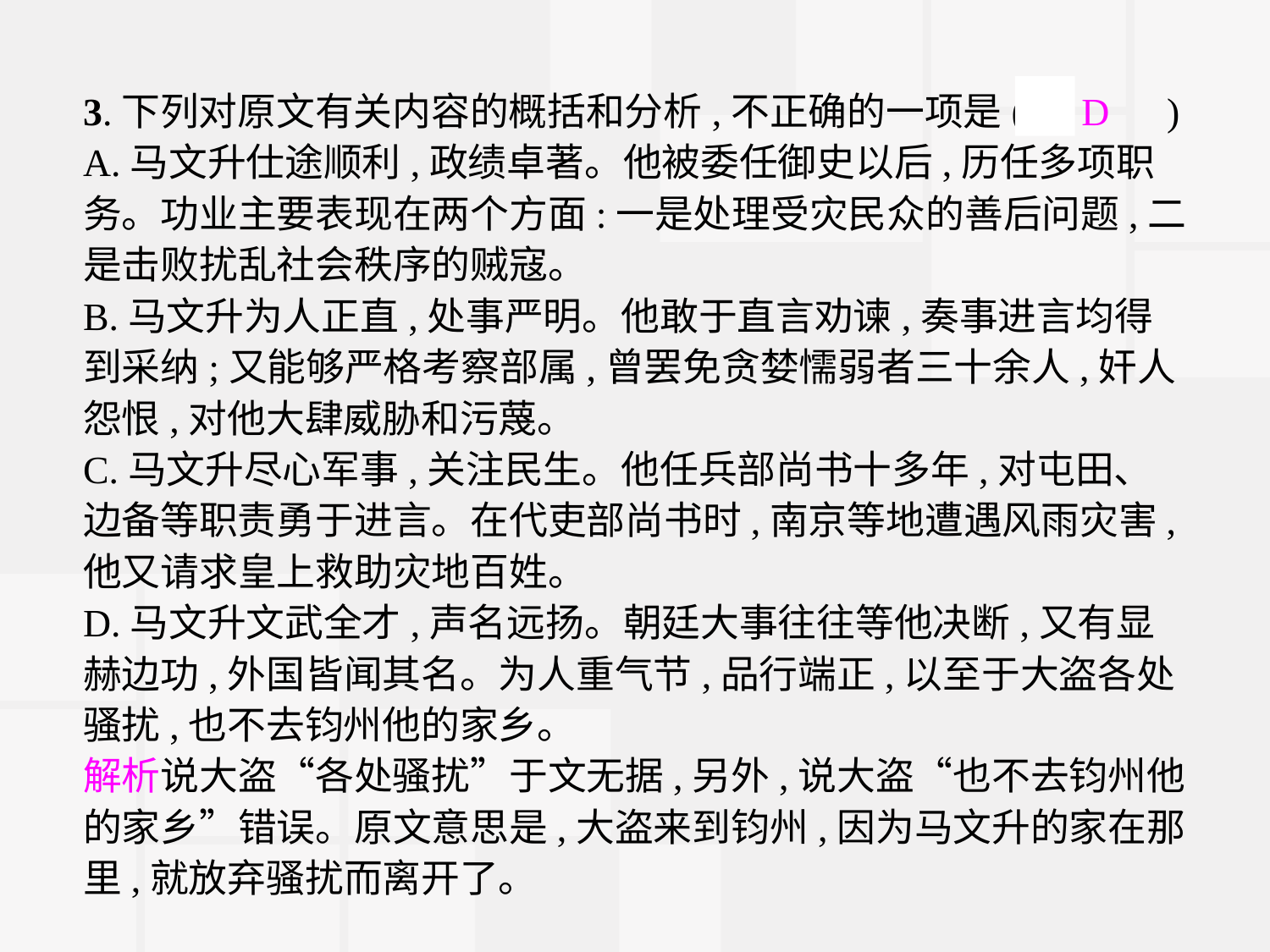

3.下列对原文有关内容的概括和分析,不正确的一项是(　D　)
A.马文升仕途顺利,政绩卓著。他被委任御史以后,历任多项职务。功业主要表现在两个方面:一是处理受灾民众的善后问题,二是击败扰乱社会秩序的贼寇。
B.马文升为人正直,处事严明。他敢于直言劝谏,奏事进言均得到采纳;又能够严格考察部属,曾罢免贪婪懦弱者三十余人,奸人怨恨,对他大肆威胁和污蔑。
C.马文升尽心军事,关注民生。他任兵部尚书十多年,对屯田、边备等职责勇于进言。在代吏部尚书时,南京等地遭遇风雨灾害,他又请求皇上救助灾地百姓。
D.马文升文武全才,声名远扬。朝廷大事往往等他决断,又有显赫边功,外国皆闻其名。为人重气节,品行端正,以至于大盗各处骚扰,也不去钧州他的家乡。
解析说大盗“各处骚扰”于文无据,另外,说大盗“也不去钧州他的家乡”错误。原文意思是,大盗来到钧州,因为马文升的家在那里,就放弃骚扰而离开了。